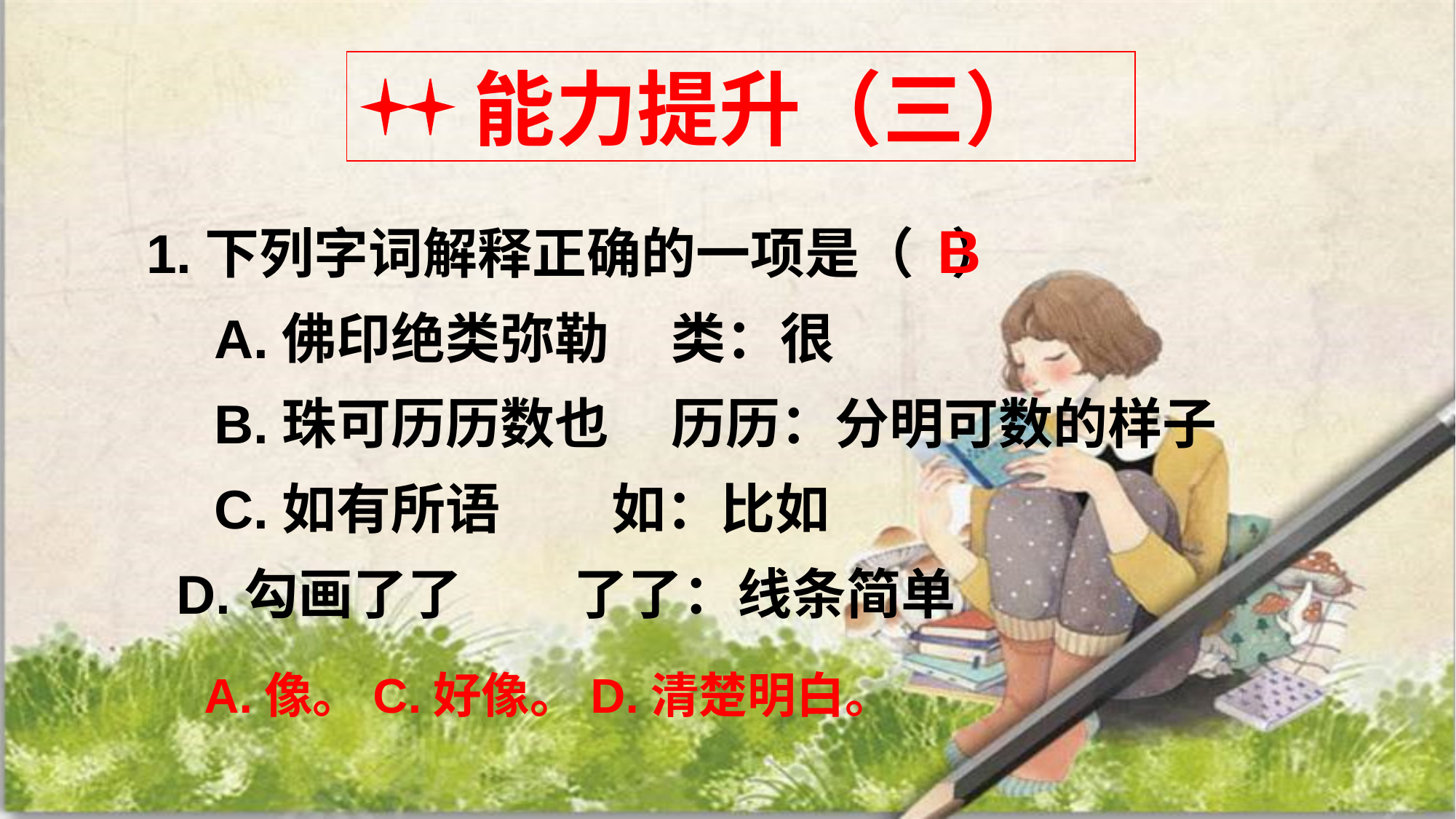

能力提升（三）

1.下列字词解释正确的一项是（   ）
　A.佛印绝类弥勒     类：很
　B.珠可历历数也     历历：分明可数的样子
　C.如有所语         如：比如
  D.勾画了了         了了：线条简单

B
A.像。C.好像。D.清楚明白。